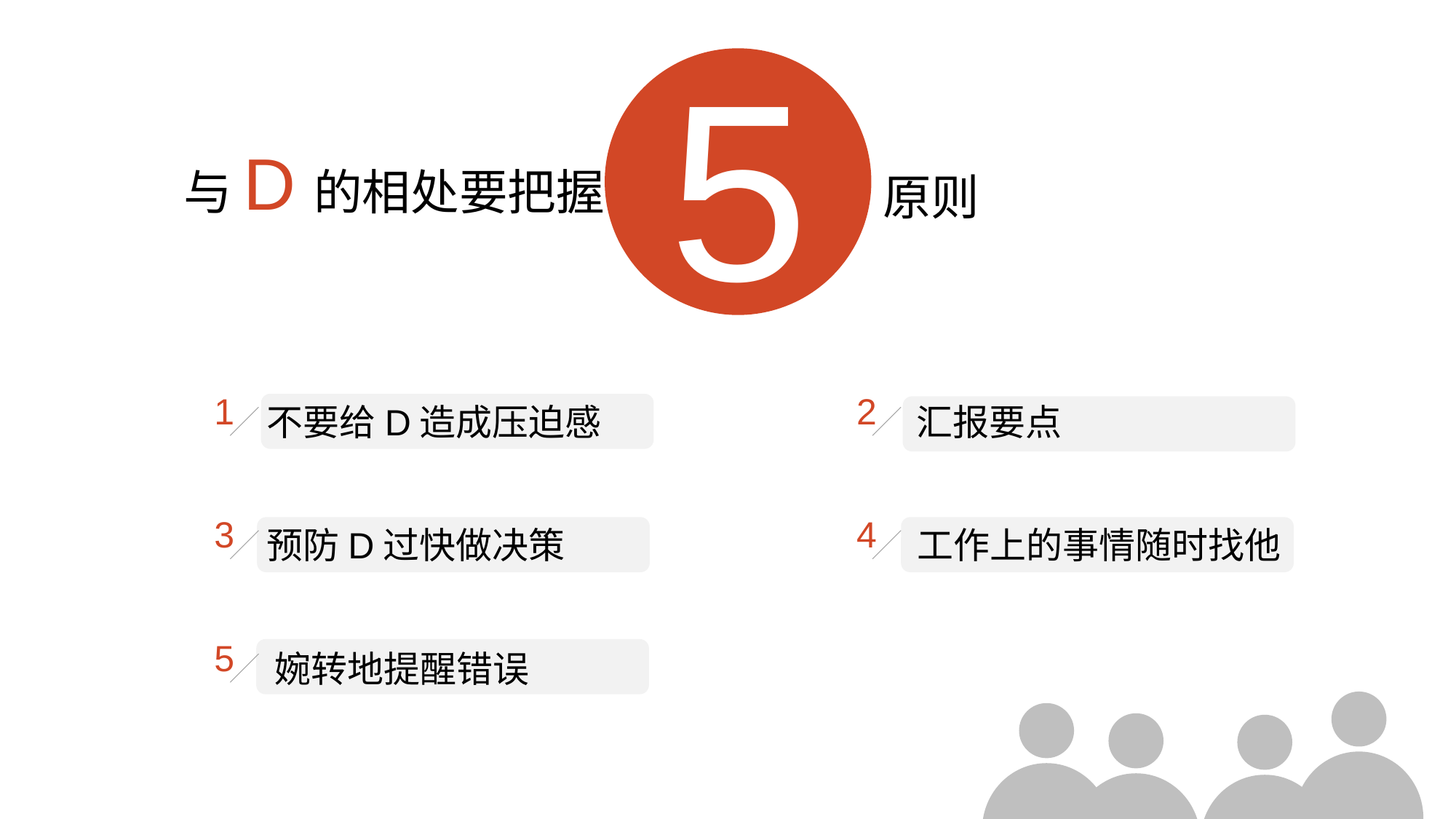

5

与D的相处要把握
原则
1
不要给D造成压迫感

2
汇报要点

3
预防D过快做决策

4
工作上的事情随时找他

5
婉转地提醒错误